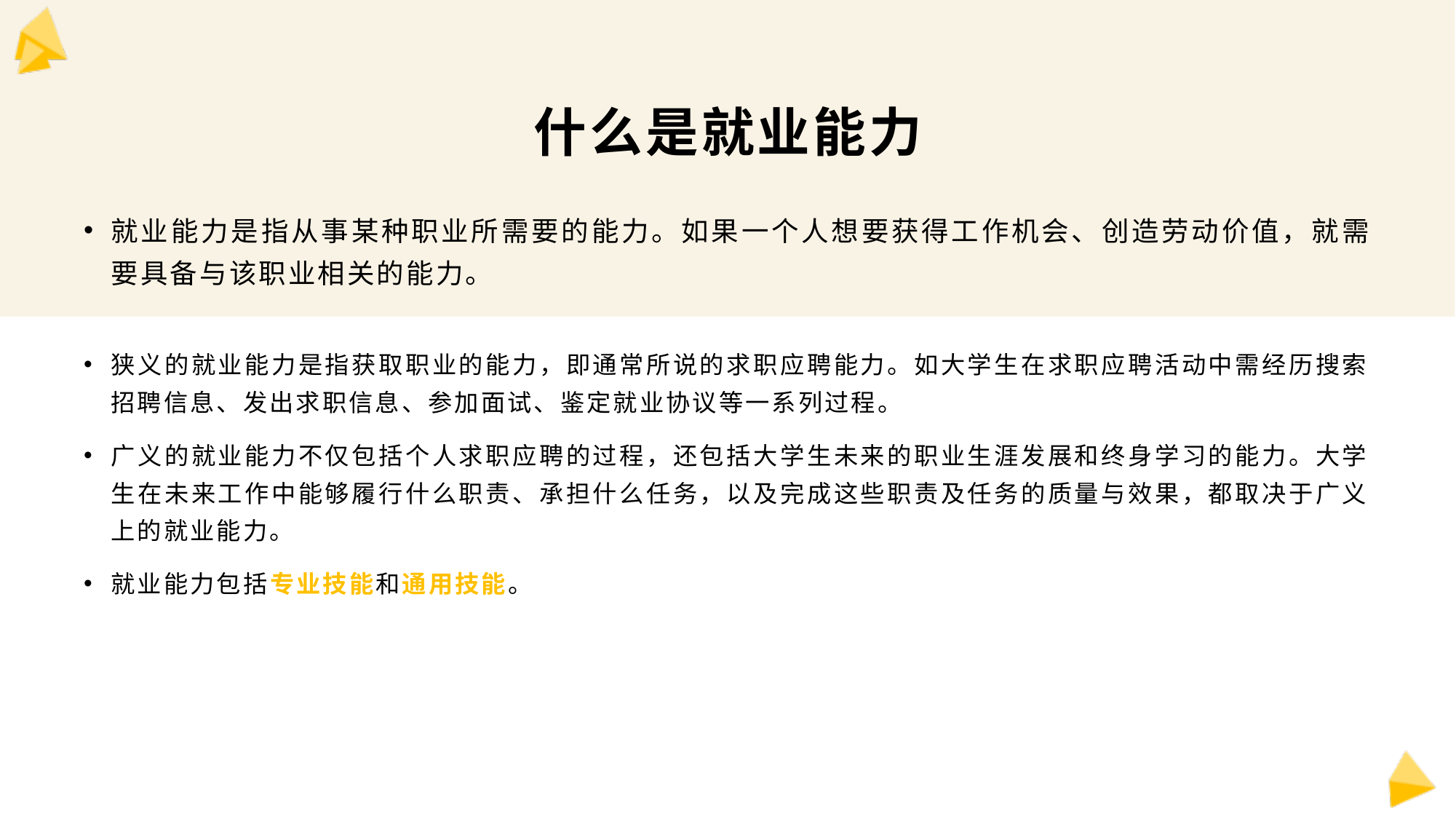

# 什么是就业能力
就业能力是指从事某种职业所需要的能力。如果一个人想要获得工作机会、创造劳动价值，就需要具备与该职业相关的能力。
狭义的就业能力是指获取职业的能力，即通常所说的求职应聘能力。如大学生在求职应聘活动中需经历搜索招聘信息、发出求职信息、参加面试、鉴定就业协议等一系列过程。
广义的就业能力不仅包括个人求职应聘的过程，还包括大学生未来的职业生涯发展和终身学习的能力。大学生在未来工作中能够履行什么职责、承担什么任务，以及完成这些职责及任务的质量与效果，都取决于广义上的就业能力。
就业能力包括专业技能和通用技能。